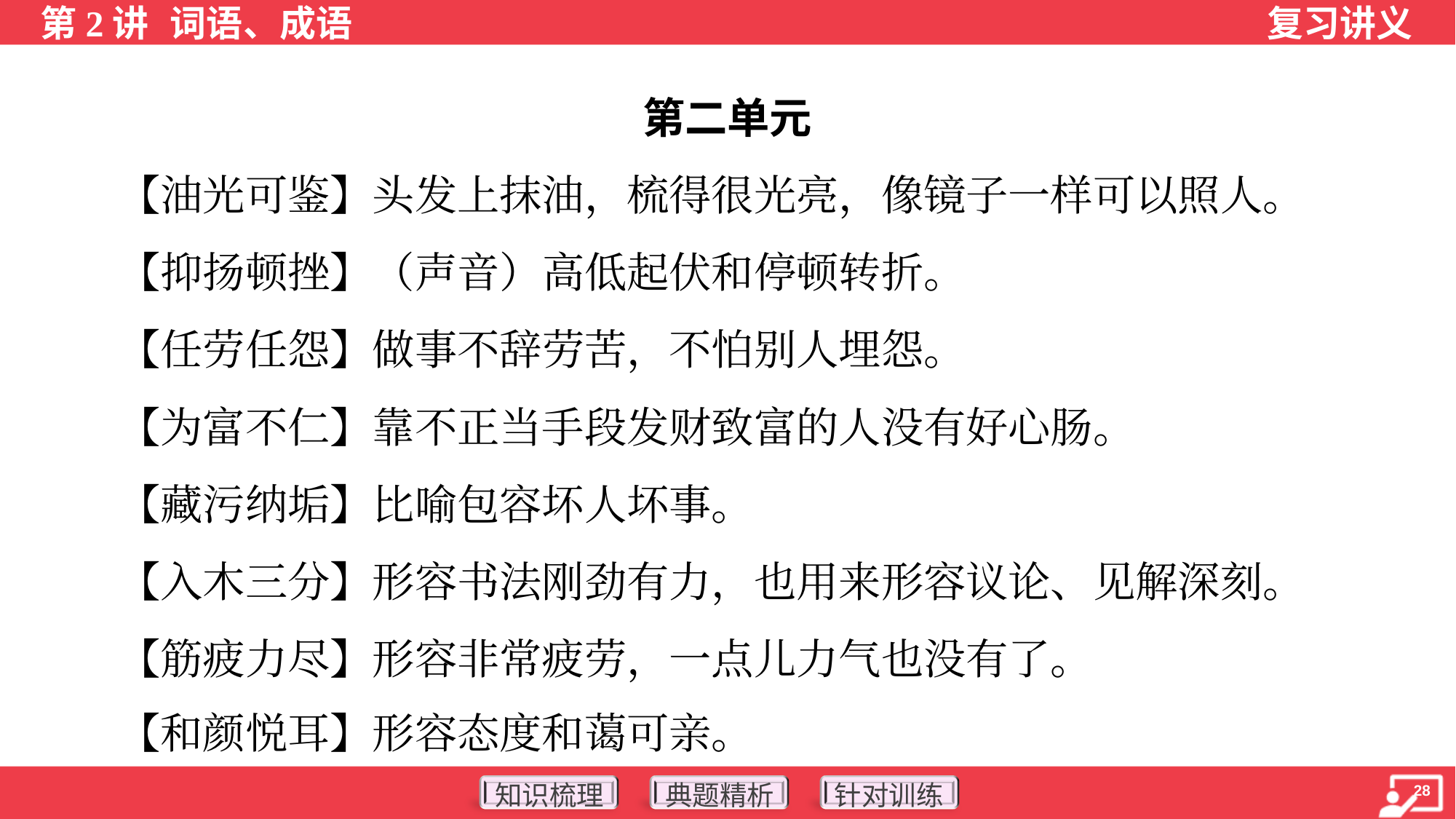

第二单元
    【油光可鉴】头发上抹油，梳得很光亮，像镜子一样可以照人。
    【抑扬顿挫】（声音）高低起伏和停顿转折。
    【任劳任怨】做事不辞劳苦，不怕别人埋怨。
    【为富不仁】靠不正当手段发财致富的人没有好心肠。
    【藏污纳垢】比喻包容坏人坏事。
    【入木三分】形容书法刚劲有力，也用来形容议论、见解深刻。
    【筋疲力尽】形容非常疲劳，一点儿力气也没有了。
    【和颜悦耳】形容态度和蔼可亲。